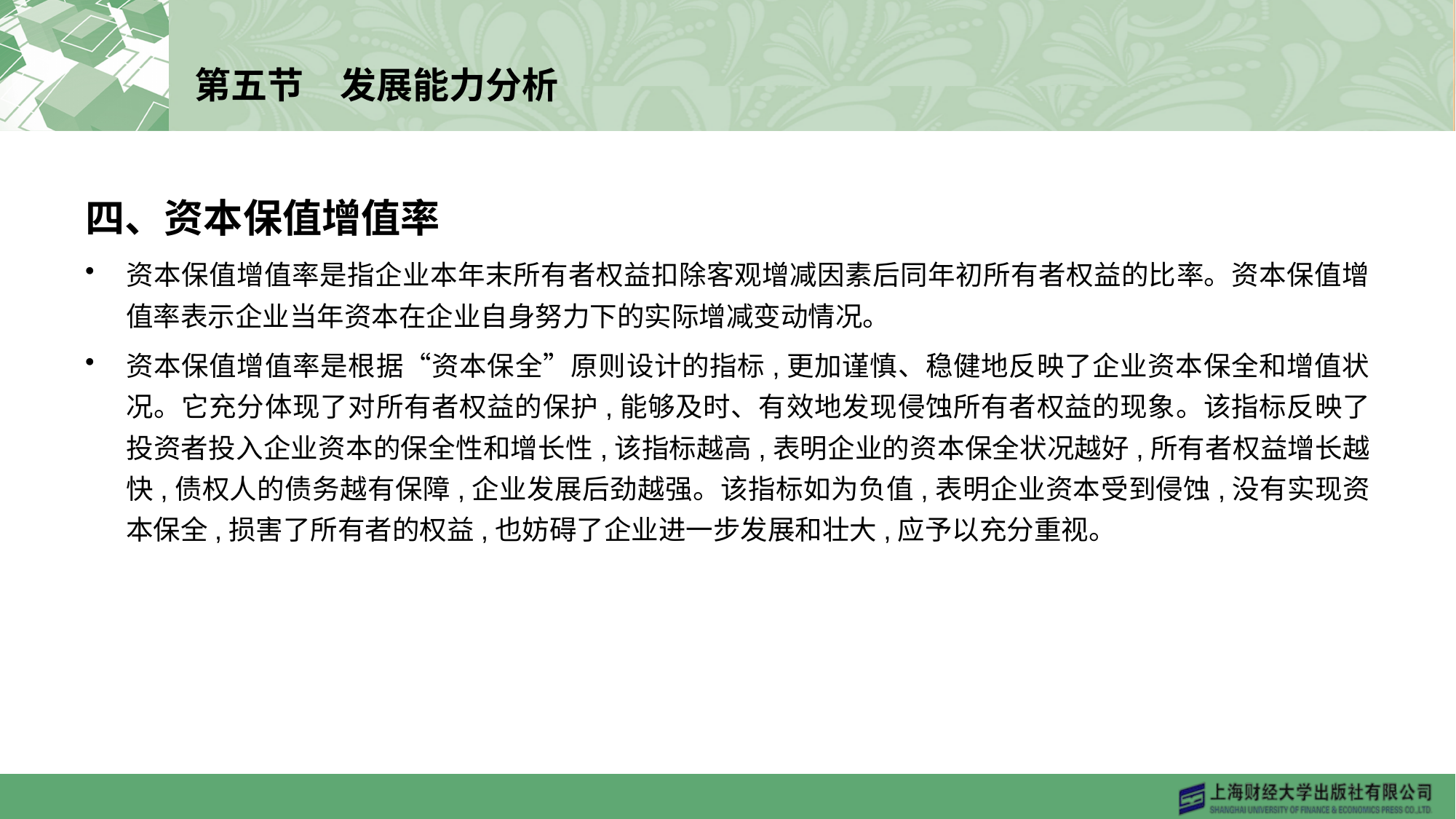

# 第五节　发展能力分析
四、资本保值增值率
资本保值增值率是指企业本年末所有者权益扣除客观增减因素后同年初所有者权益的比率。资本保值增值率表示企业当年资本在企业自身努力下的实际增减变动情况。
资本保值增值率是根据“资本保全”原则设计的指标,更加谨慎、稳健地反映了企业资本保全和增值状况。它充分体现了对所有者权益的保护,能够及时、有效地发现侵蚀所有者权益的现象。该指标反映了投资者投入企业资本的保全性和增长性,该指标越高,表明企业的资本保全状况越好,所有者权益增长越快,债权人的债务越有保障,企业发展后劲越强。该指标如为负值,表明企业资本受到侵蚀,没有实现资本保全,损害了所有者的权益,也妨碍了企业进一步发展和壮大,应予以充分重视。